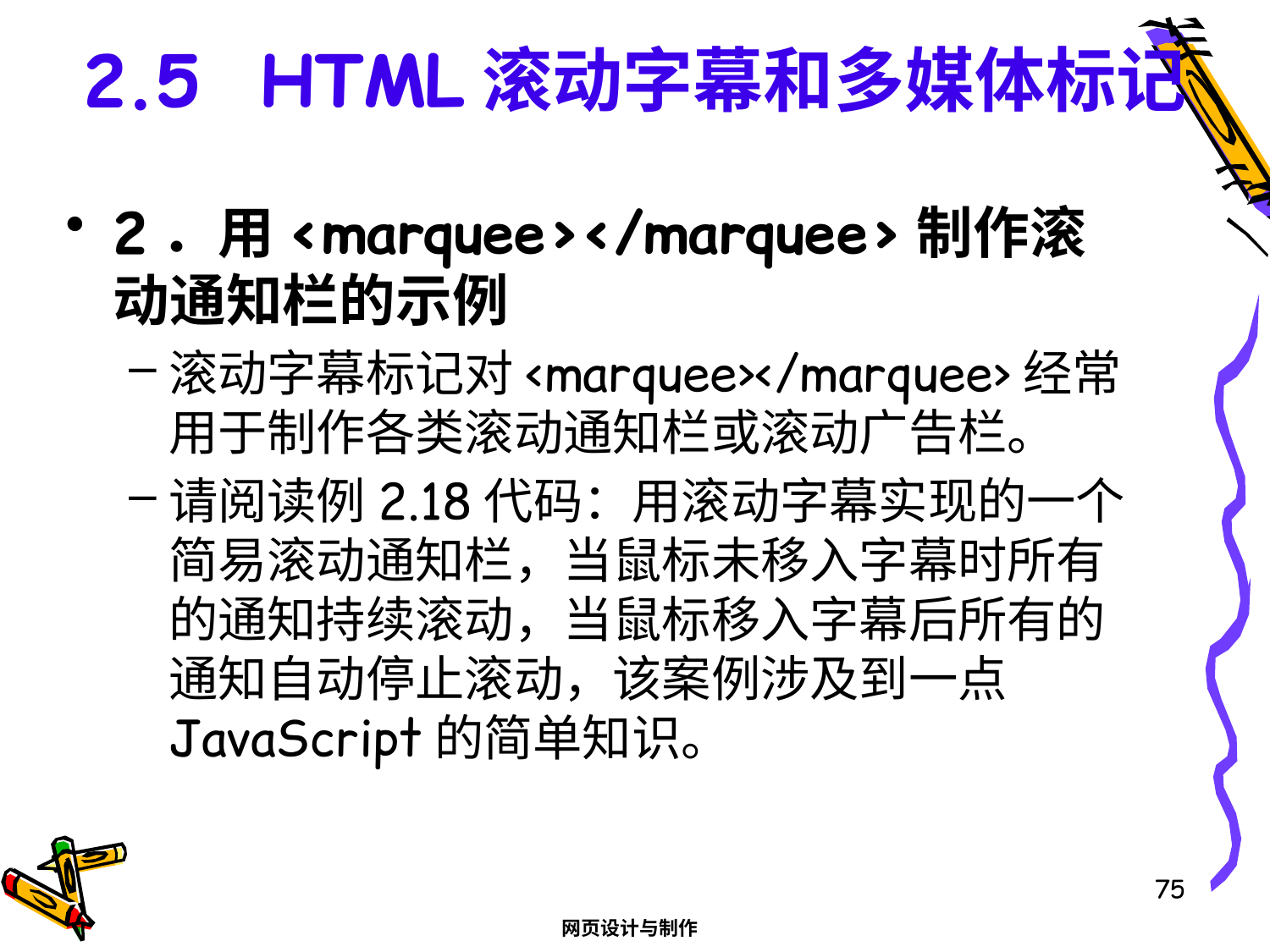

# 2.5  HTML滚动字幕和多媒体标记
2．用<marquee></marquee>制作滚动通知栏的示例
滚动字幕标记对<marquee></marquee>经常用于制作各类滚动通知栏或滚动广告栏。
请阅读例2.18代码：用滚动字幕实现的一个简易滚动通知栏，当鼠标未移入字幕时所有的通知持续滚动，当鼠标移入字幕后所有的通知自动停止滚动，该案例涉及到一点JavaScript的简单知识。
75
网页设计与制作